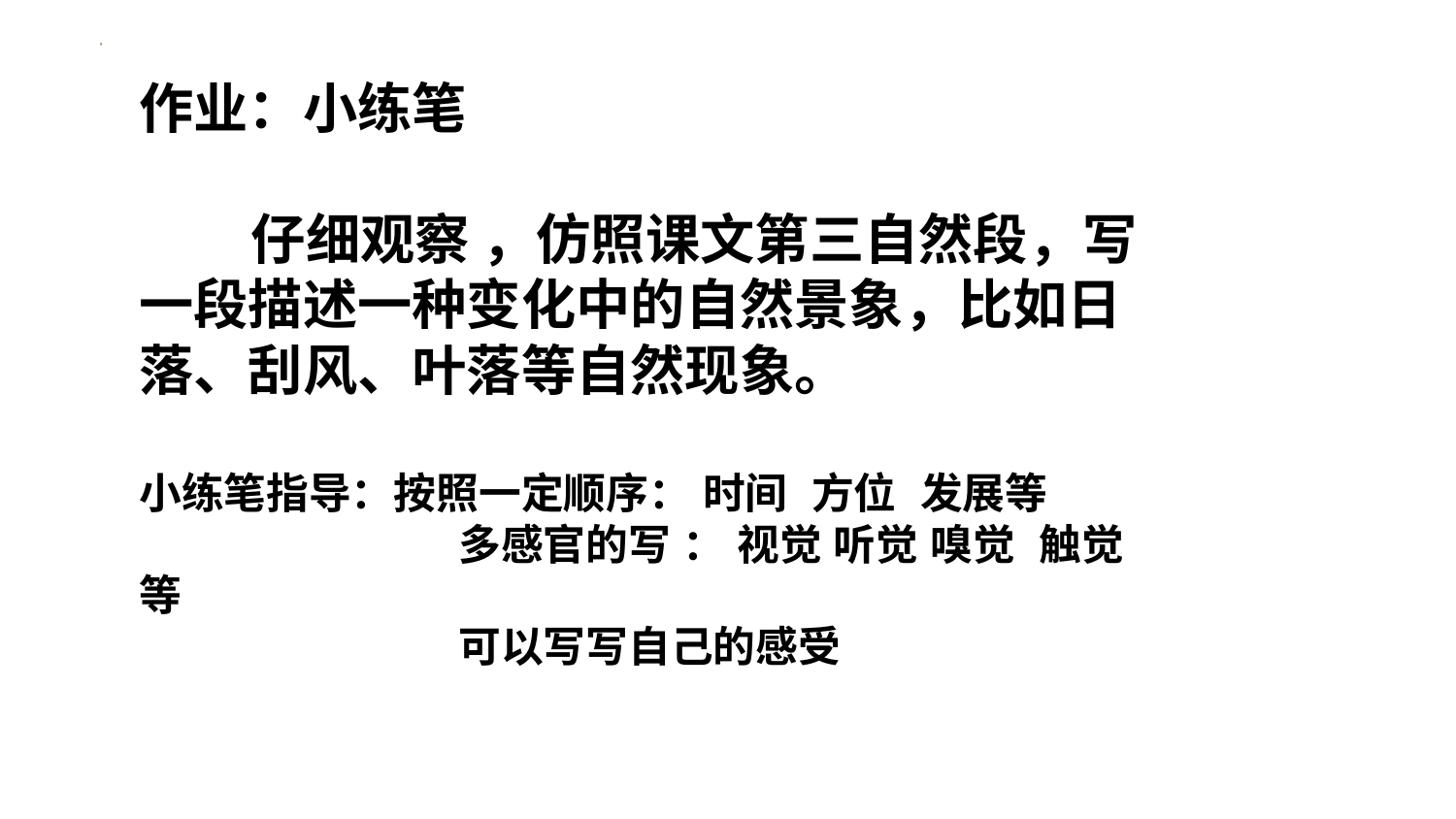

作业：小练笔

        仔细观察 ，仿照课文第三自然段，写一段描述一种变化中的自然景象，比如日落、刮风、叶落等自然现象。

小练笔指导：按照一定顺序： 时间  方位  发展等
                          多感官的写 ： 视觉 听觉 嗅觉  触觉等
                          可以写写自己的感受